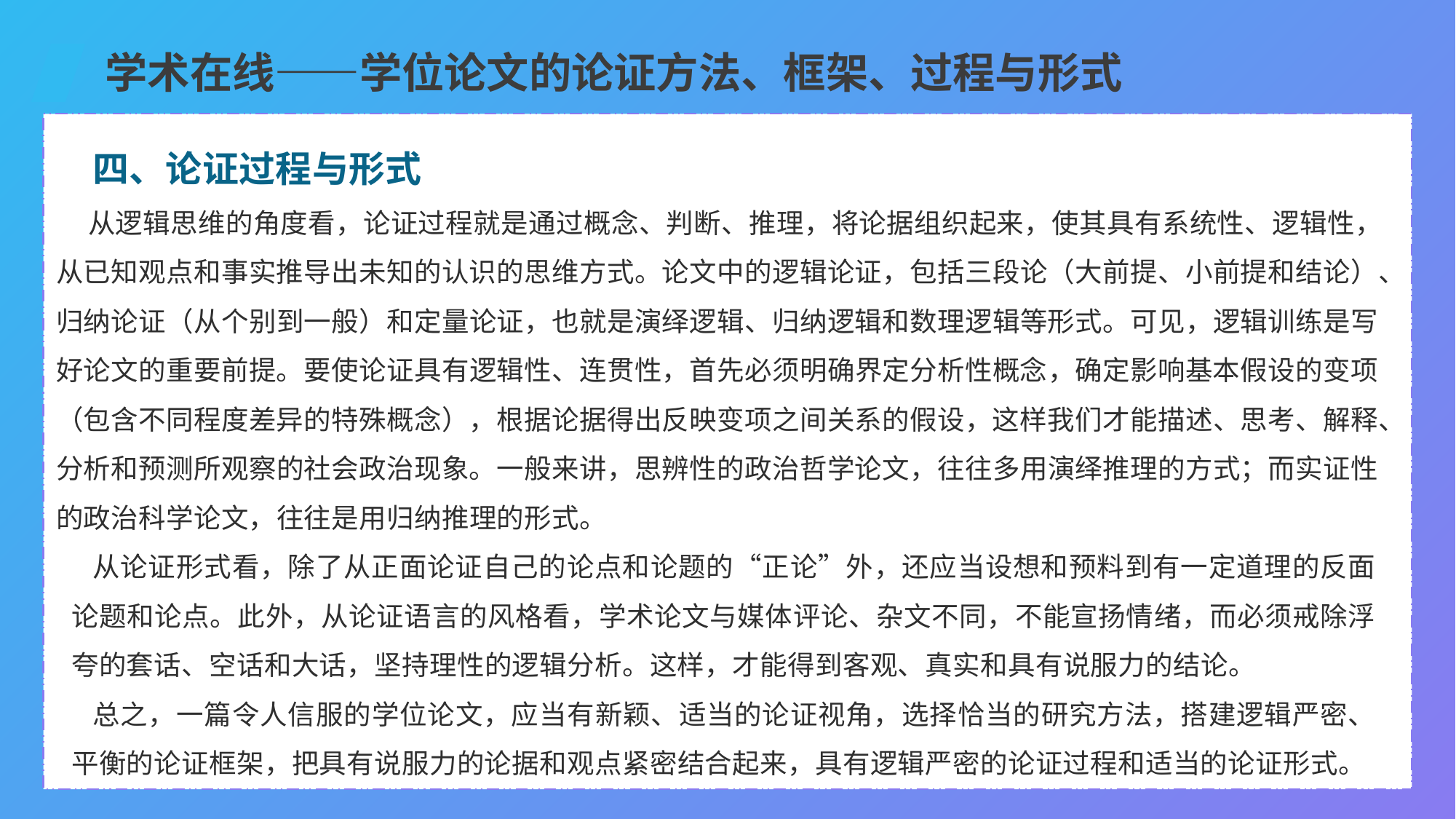

学术在线——学位论文的论证方法、框架、过程与形式

四、论证过程与形式
从逻辑思维的角度看，论证过程就是通过概念、判断、推理，将论据组织起来，使其具有系统性、逻辑性，从已知观点和事实推导出未知的认识的思维方式。论文中的逻辑论证，包括三段论（大前提、小前提和结论）、归纳论证（从个别到一般）和定量论证，也就是演绎逻辑、归纳逻辑和数理逻辑等形式。可见，逻辑训练是写好论文的重要前提。要使论证具有逻辑性、连贯性，首先必须明确界定分析性概念，确定影响基本假设的变项（包含不同程度差异的特殊概念），根据论据得出反映变项之间关系的假设，这样我们才能描述、思考、解释、分析和预测所观察的社会政治现象。一般来讲，思辨性的政治哲学论文，往往多用演绎推理的方式；而实证性的政治科学论文，往往是用归纳推理的形式。
从论证形式看，除了从正面论证自己的论点和论题的“正论”外，还应当设想和预料到有一定道理的反面论题和论点。此外，从论证语言的风格看，学术论文与媒体评论、杂文不同，不能宣扬情绪，而必须戒除浮夸的套话、空话和大话，坚持理性的逻辑分析。这样，才能得到客观、真实和具有说服力的结论。
总之，一篇令人信服的学位论文，应当有新颖、适当的论证视角，选择恰当的研究方法，搭建逻辑严密、平衡的论证框架，把具有说服力的论据和观点紧密结合起来，具有逻辑严密的论证过程和适当的论证形式。